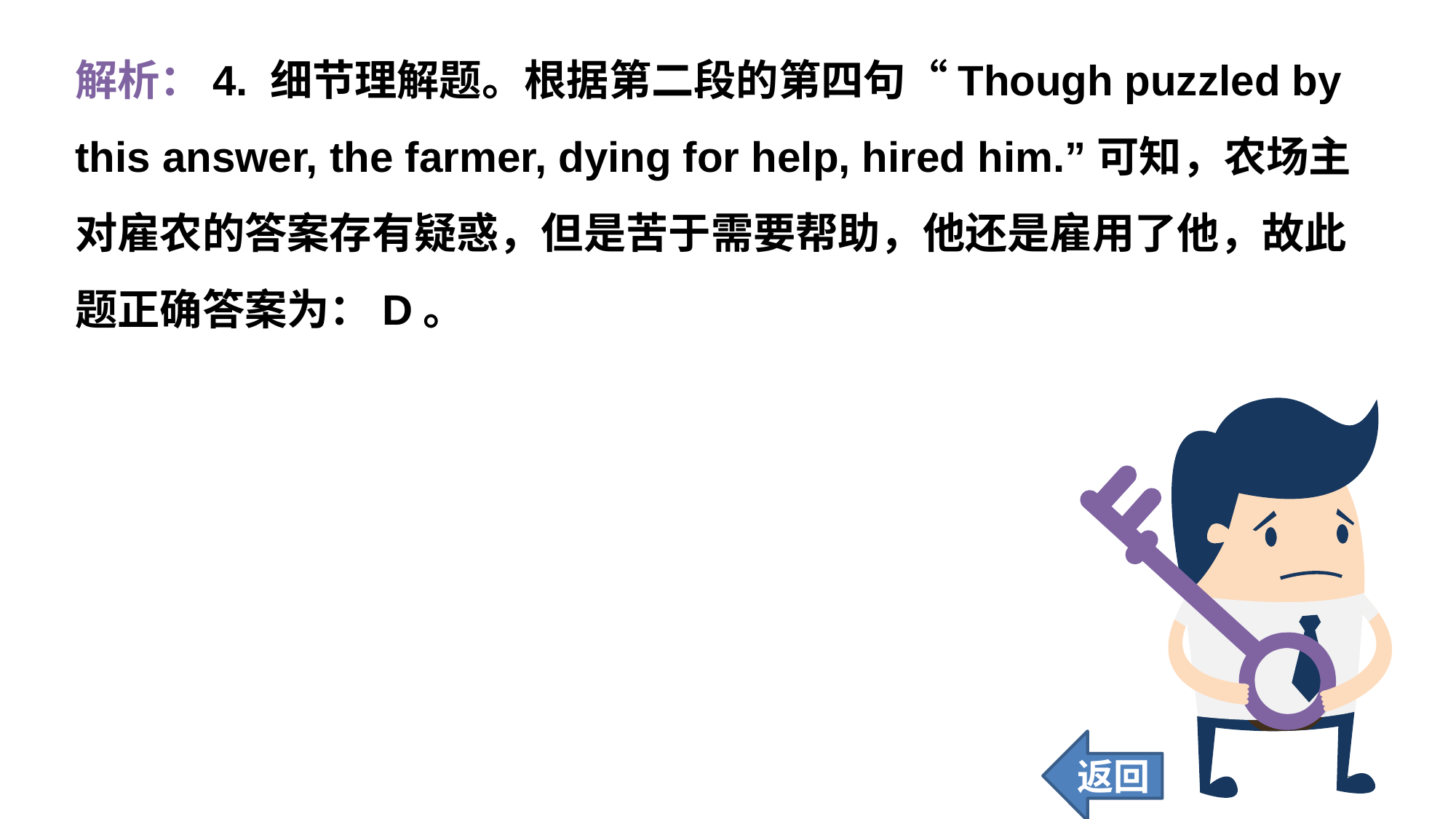

解析：4. 细节理解题。根据第二段的第四句“Though puzzled by this answer, the farmer, dying for help, hired him.”可知，农场主对雇农的答案存有疑惑，但是苦于需要帮助，他还是雇用了他，故此题正确答案为：D。

返回
271